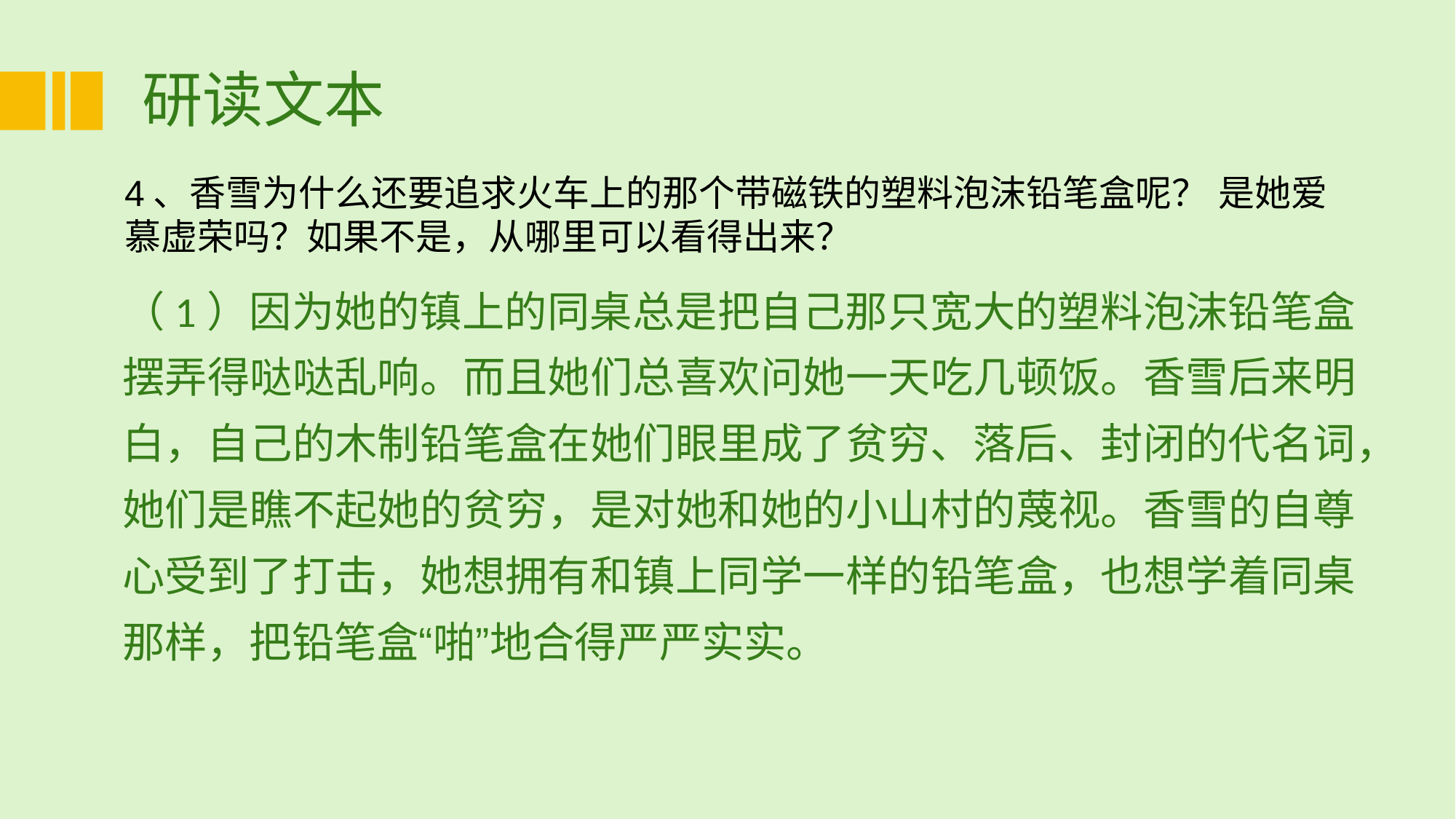

# 研读文本
4、香雪为什么还要追求火车上的那个带磁铁的塑料泡沫铅笔盒呢？ 是她爱慕虚荣吗？如果不是，从哪里可以看得出来？
（1）因为她的镇上的同桌总是把自己那只宽大的塑料泡沫铅笔盒摆弄得哒哒乱响。而且她们总喜欢问她一天吃几顿饭。香雪后来明白，自己的木制铅笔盒在她们眼里成了贫穷、落后、封闭的代名词，她们是瞧不起她的贫穷，是对她和她的小山村的蔑视。香雪的自尊心受到了打击，她想拥有和镇上同学一样的铅笔盒，也想学着同桌那样，把铅笔盒“啪”地合得严严实实。